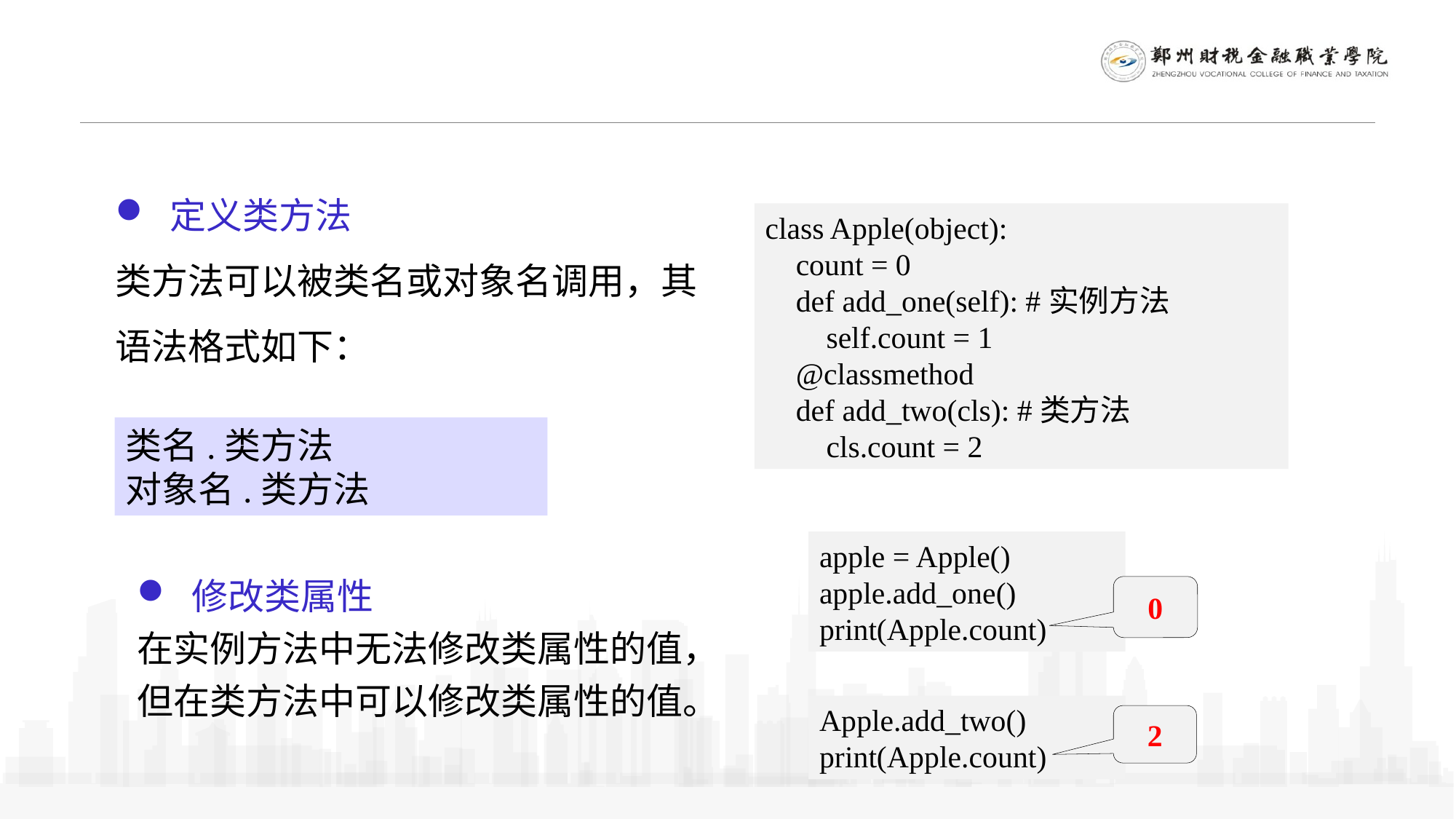

定义类方法
类方法可以被类名或对象名调用，其语法格式如下：

class Apple(object):
    count = 0
    def add_one(self): #实例方法
        self.count = 1
    @classmethod
    def add_two(cls): #类方法
        cls.count = 2
类名.类方法
对象名.类方法
apple = Apple()
apple.add_one()
print(Apple.count)
修改类属性
在实例方法中无法修改类属性的值，但在类方法中可以修改类属性的值。
0
Apple.add_two()
print(Apple.count)
2